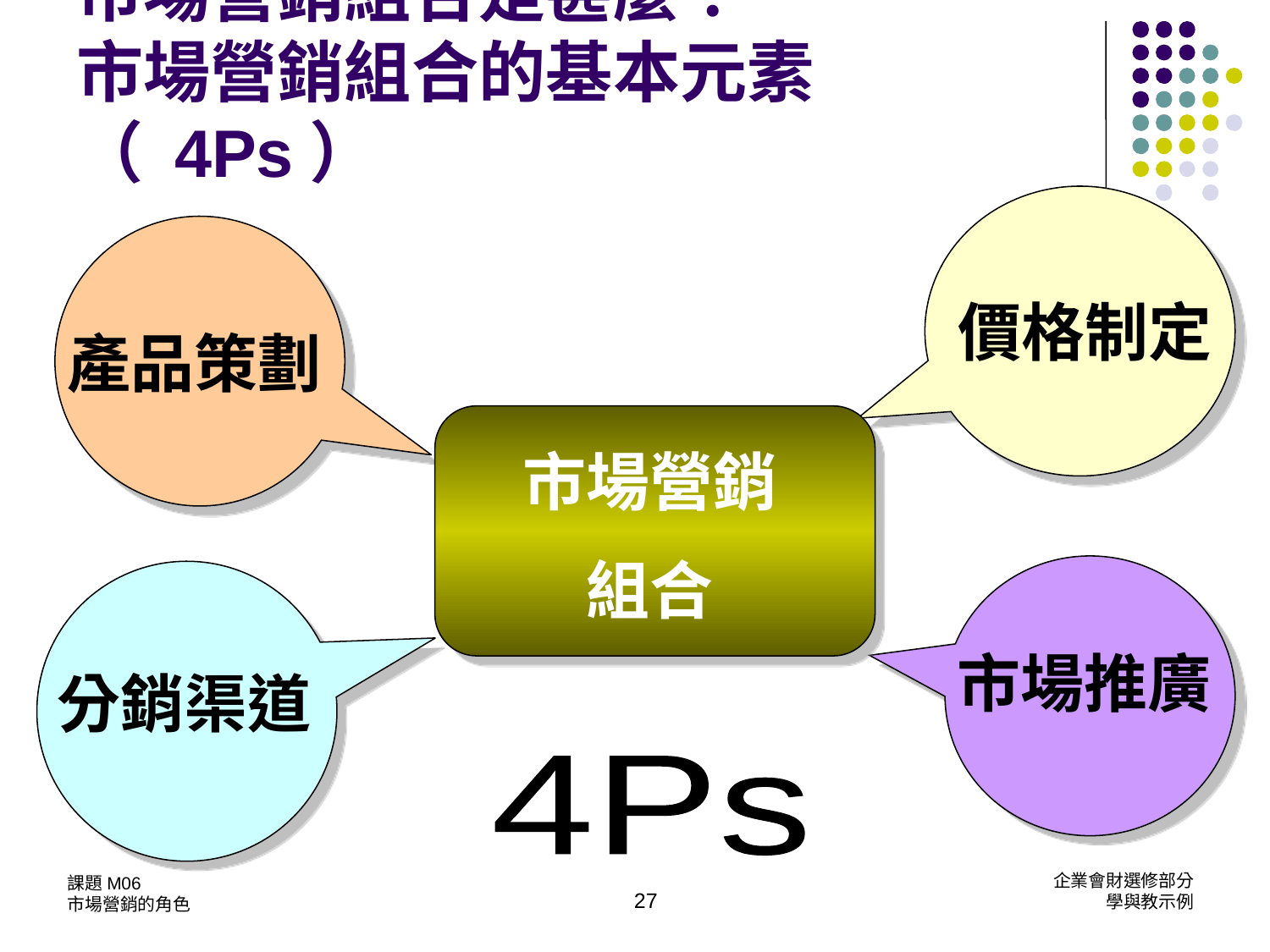

市場營銷組合是甚麼？
市場營銷組合的基本元素（ 4Ps）

價格制定
產品策劃

市場營銷
組合

市場推廣

分銷渠道
4Ps

27
課題M06
市場營銷的角色